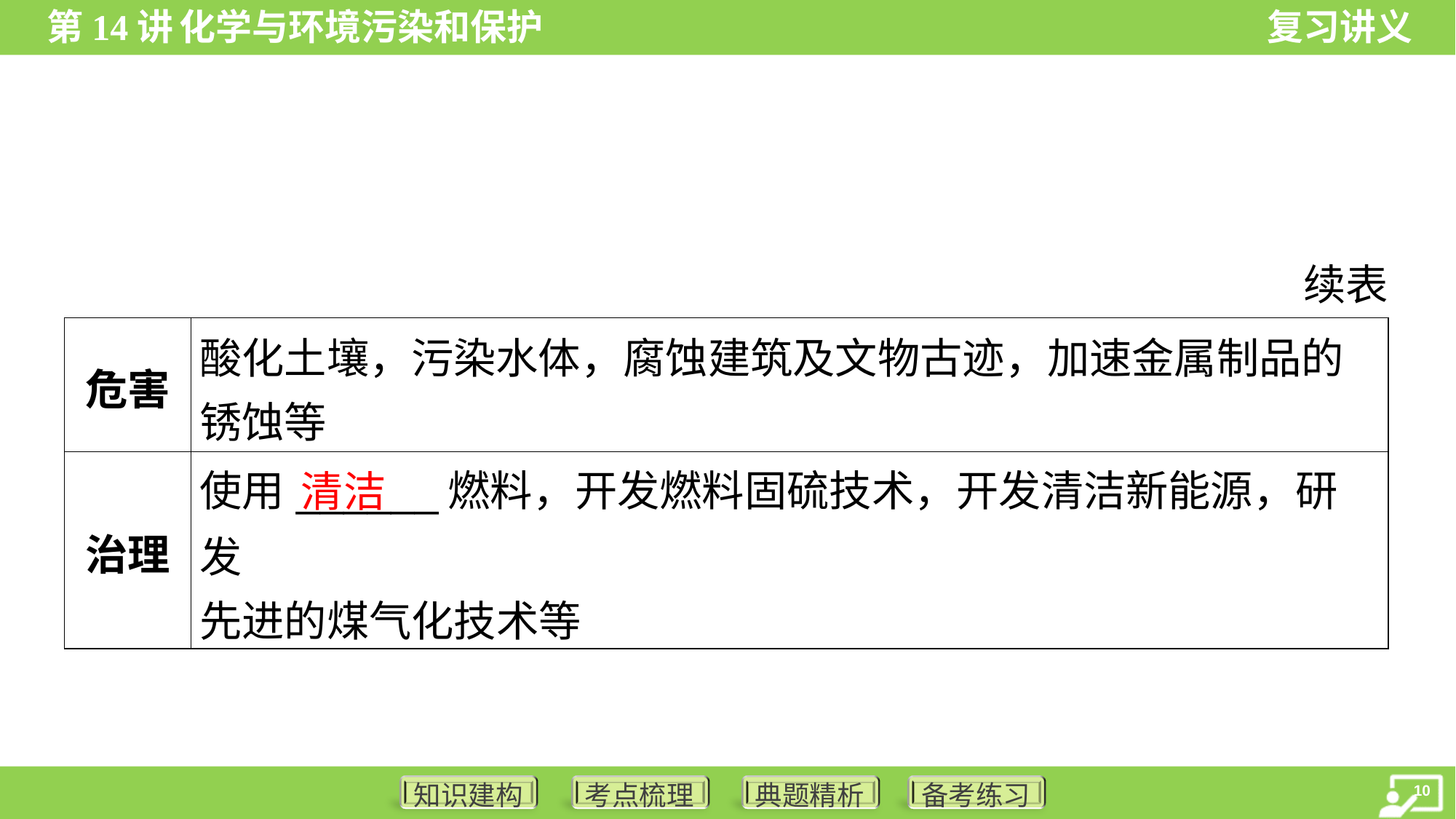

续表
| 危害 | 酸化土壤，污染水体，腐蚀建筑及文物古迹，加速金属制品的 锈蚀等 |
| --- | --- |
| 治理 | 使用\_\_\_\_\_\_燃料，开发燃料固硫技术，开发清洁新能源，研发 先进的煤气化技术等 |
清洁